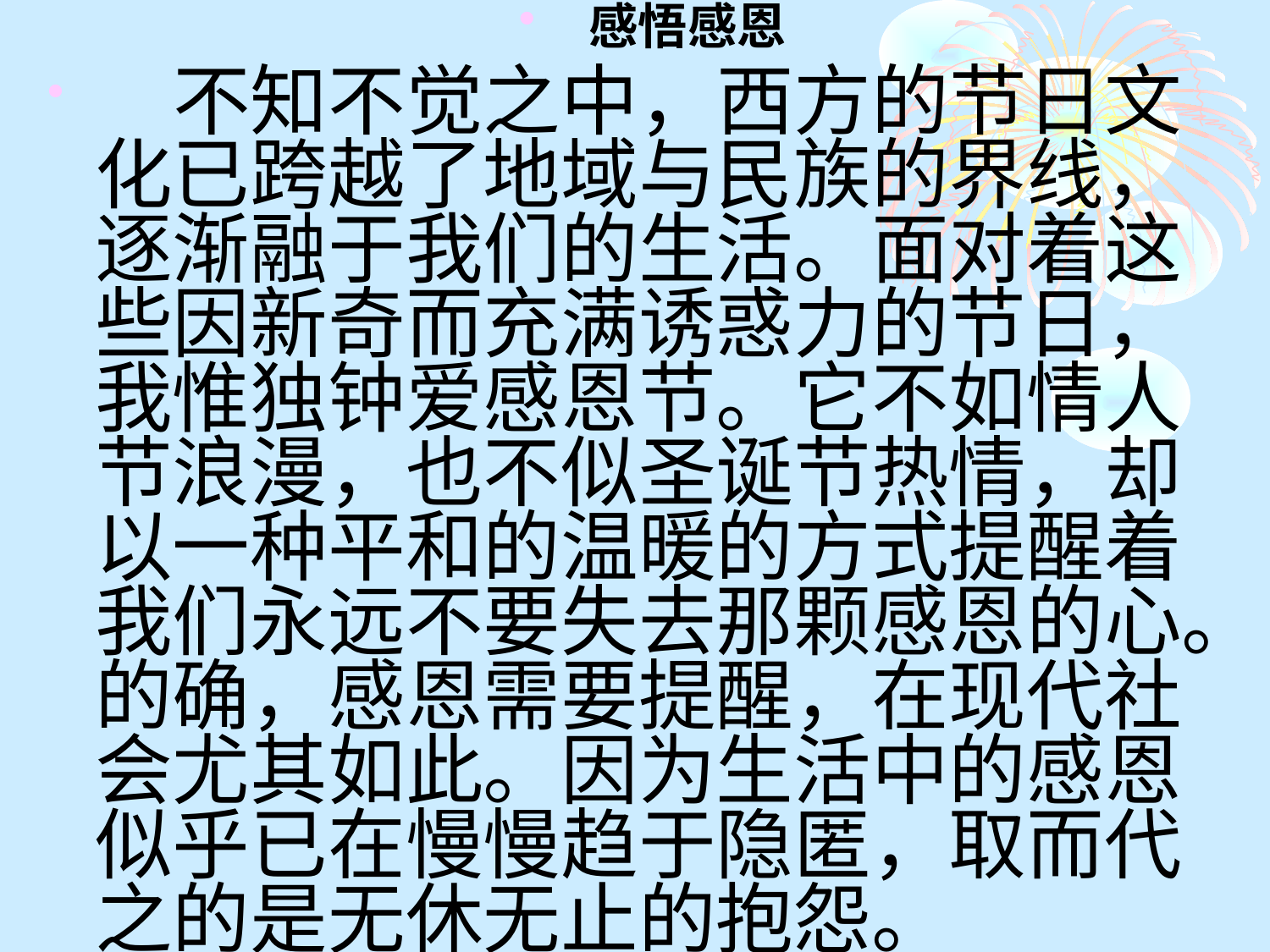

感悟感恩
      不知不觉之中，西方的节日文化已跨越了地域与民族的界线，逐渐融于我们的生活。面对着这些因新奇而充满诱惑力的节日，我惟独钟爱感恩节。它不如情人节浪漫，也不似圣诞节热情，却以一种平和的温暖的方式提醒着我们永远不要失去那颗感恩的心。的确，感恩需要提醒，在现代社会尤其如此。因为生活中的感恩似乎已在慢慢趋于隐匿，取而代之的是无休无止的抱怨。